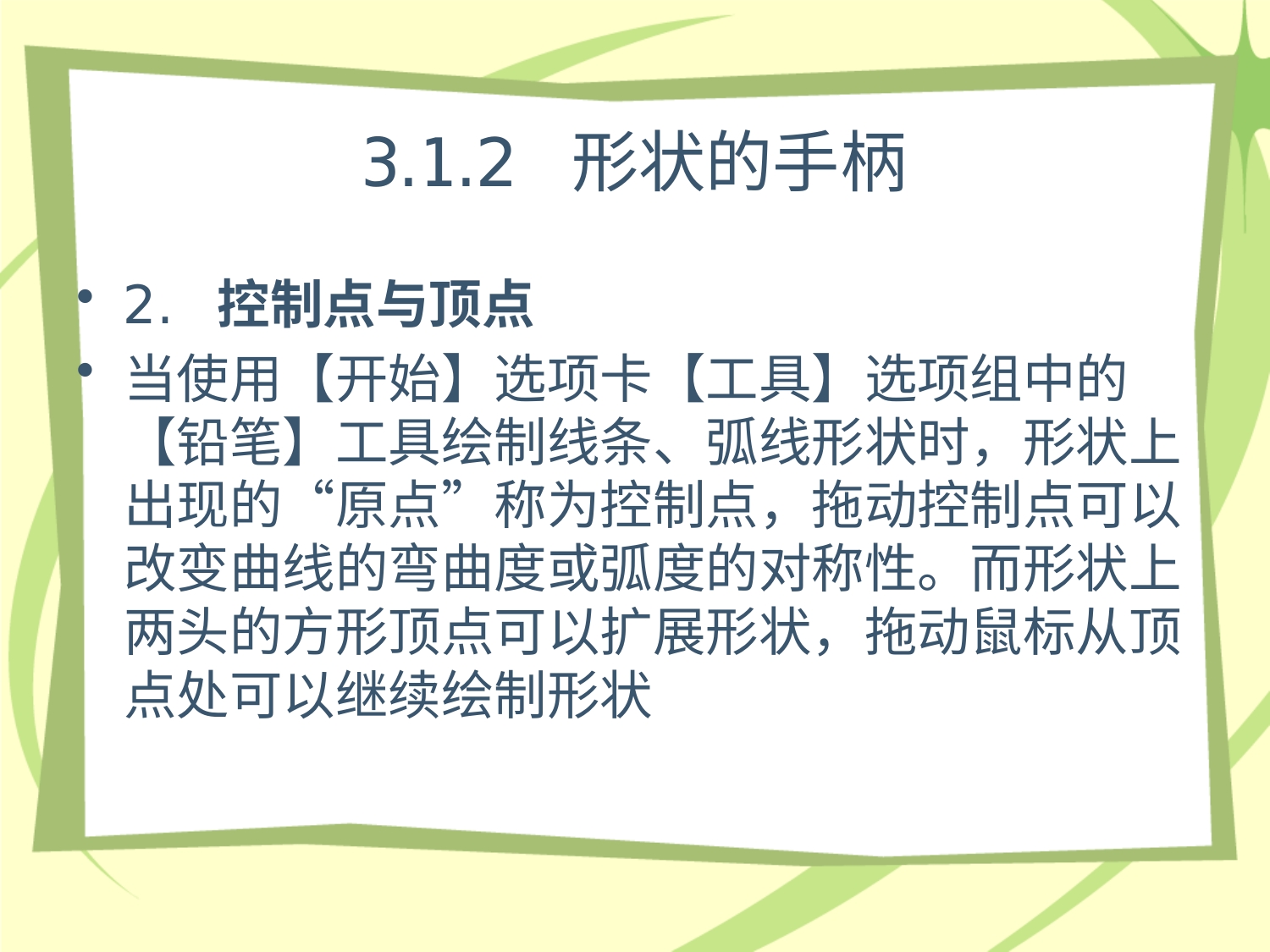

# 3.1.2  形状的手柄
2.  控制点与顶点
当使用【开始】选项卡【工具】选项组中的【铅笔】工具绘制线条、弧线形状时，形状上出现的“原点”称为控制点，拖动控制点可以改变曲线的弯曲度或弧度的对称性。而形状上两头的方形顶点可以扩展形状，拖动鼠标从顶点处可以继续绘制形状